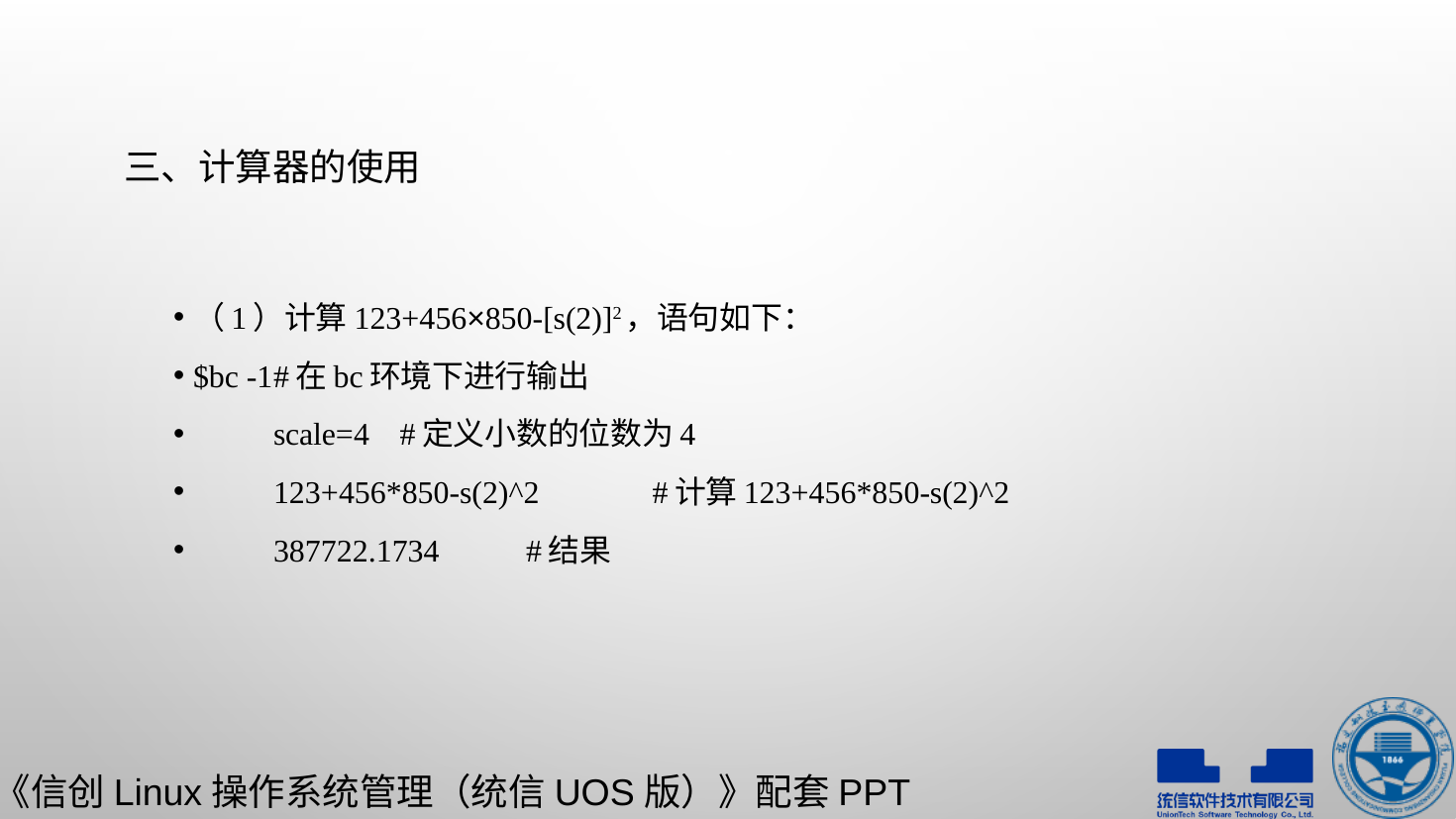

# 三、计算器的使用
（1）计算123+456×850-[s(2)]2，语句如下：
$bc -1						#在bc环境下进行输出
		scale=4					#定义小数的位数为4
		123+456*850-s(2)^2			#计算123+456*850-s(2)^2
		387722.1734					#结果